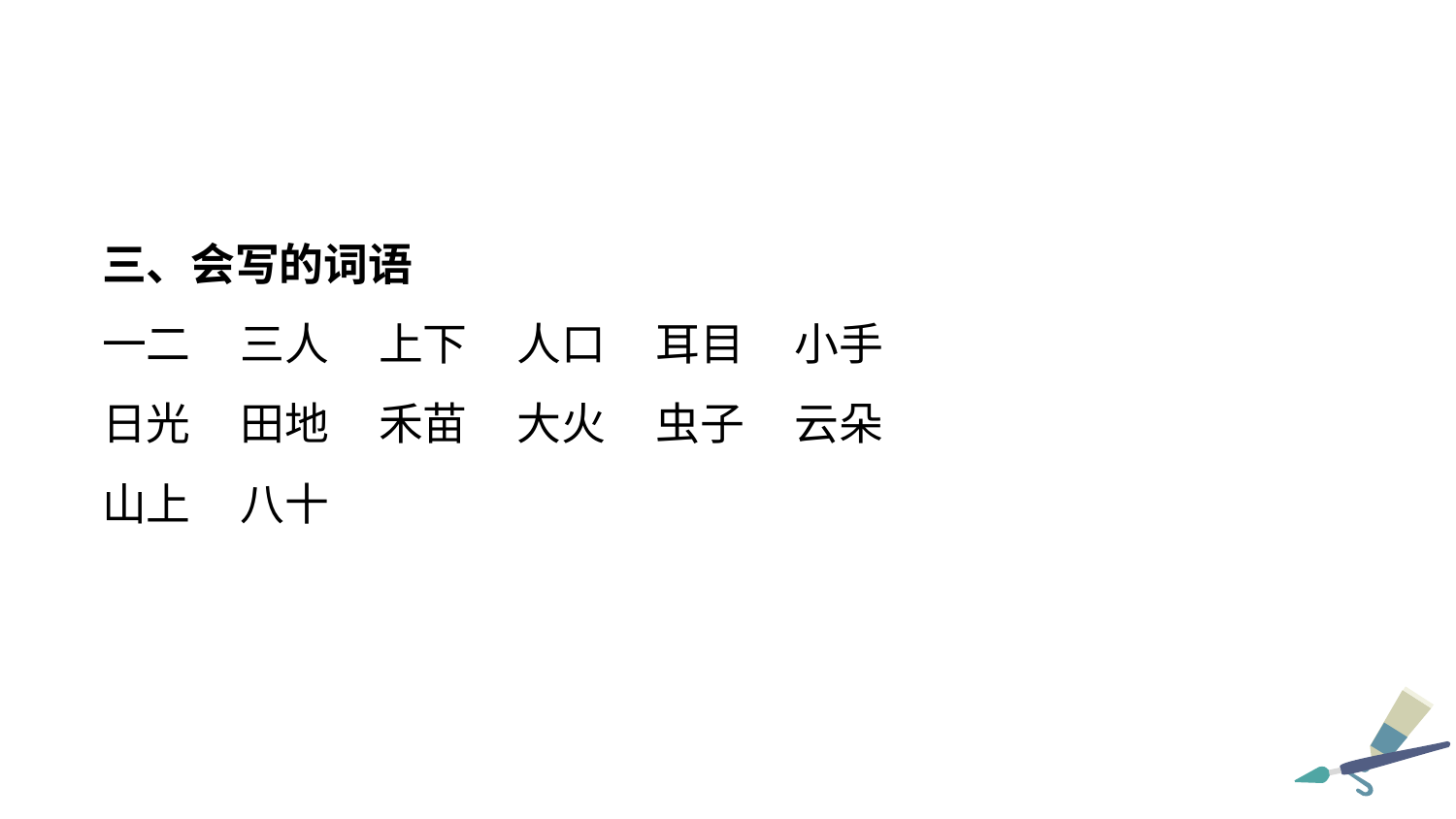

三、会写的词语
一二     三人     上下     人口     耳目     小手
日光     田地     禾苗     大火     虫子     云朵
山上     八十